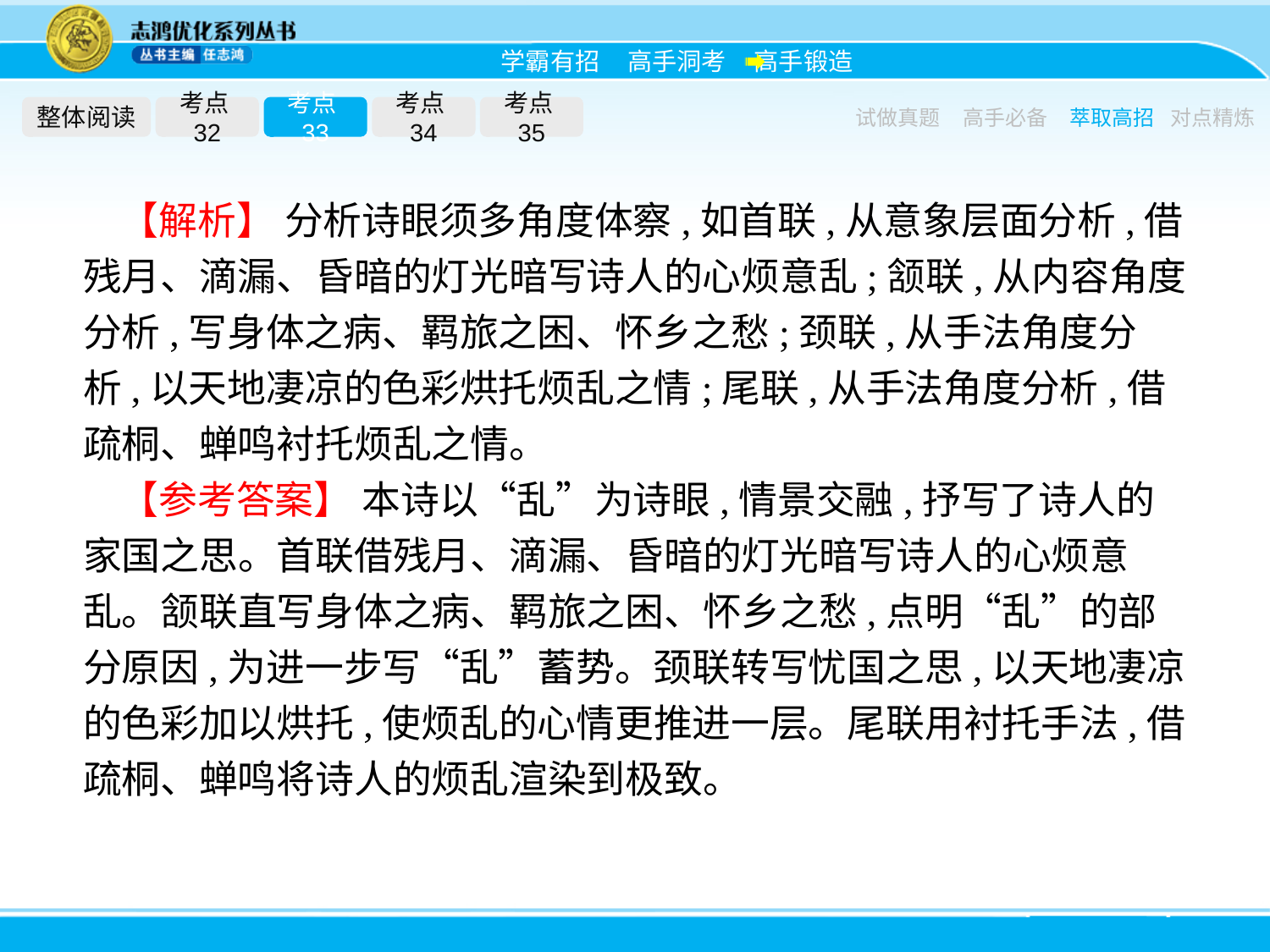

整体阅读
考点32
考点33
考点34
考点35
试做真题
高手必备
萃取高招
对点精炼
【解析】 分析诗眼须多角度体察,如首联,从意象层面分析,借残月、滴漏、昏暗的灯光暗写诗人的心烦意乱;颔联,从内容角度分析,写身体之病、羁旅之困、怀乡之愁;颈联,从手法角度分析,以天地凄凉的色彩烘托烦乱之情;尾联,从手法角度分析,借疏桐、蝉鸣衬托烦乱之情。
【参考答案】 本诗以“乱”为诗眼,情景交融,抒写了诗人的家国之思。首联借残月、滴漏、昏暗的灯光暗写诗人的心烦意乱。颔联直写身体之病、羁旅之困、怀乡之愁,点明“乱”的部分原因,为进一步写“乱”蓄势。颈联转写忧国之思,以天地凄凉的色彩加以烘托,使烦乱的心情更推进一层。尾联用衬托手法,借疏桐、蝉鸣将诗人的烦乱渲染到极致。